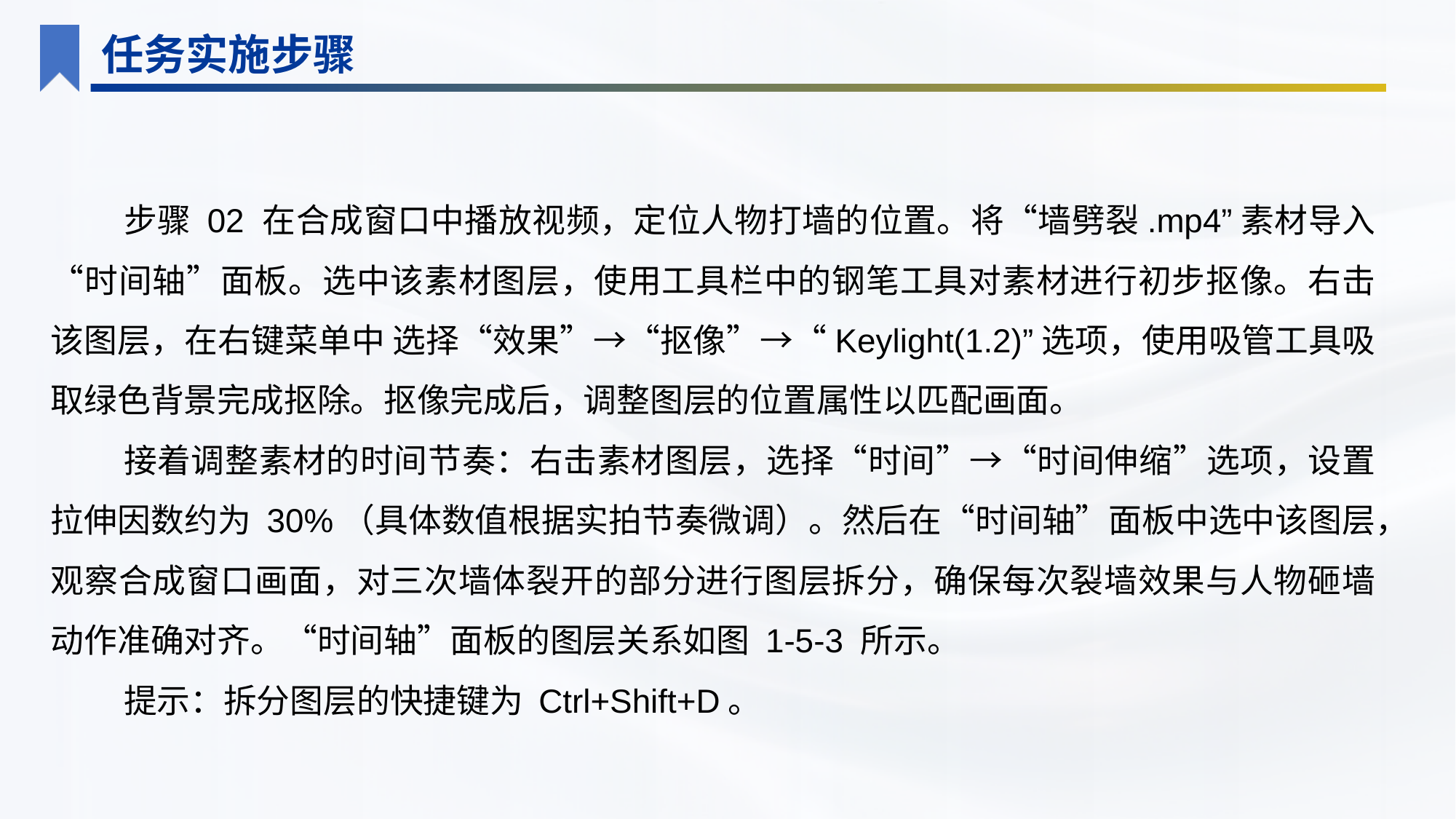

任务实施步骤
步骤 02 在合成窗口中播放视频，定位人物打墙的位置。将“墙劈裂.mp4”素材导入“时间轴”面板。选中该素材图层，使用工具栏中的钢笔工具对素材进行初步抠像。右击该图层，在右键菜单中 选择“效果”→“抠像”→“Keylight(1.2)”选项，使用吸管工具吸取绿色背景完成抠除。抠像完成后，调整图层的位置属性以匹配画面。
接着调整素材的时间节奏：右击素材图层，选择“时间”→“时间伸缩”选项，设置拉伸因数约为 30%（具体数值根据实拍节奏微调）。然后在“时间轴”面板中选中该图层，观察合成窗口画面，对三次墙体裂开的部分进行图层拆分，确保每次裂墙效果与人物砸墙动作准确对齐。“时间轴”面板的图层关系如图 1-5-3 所示。
提示：拆分图层的快捷键为 Ctrl+Shift+D。